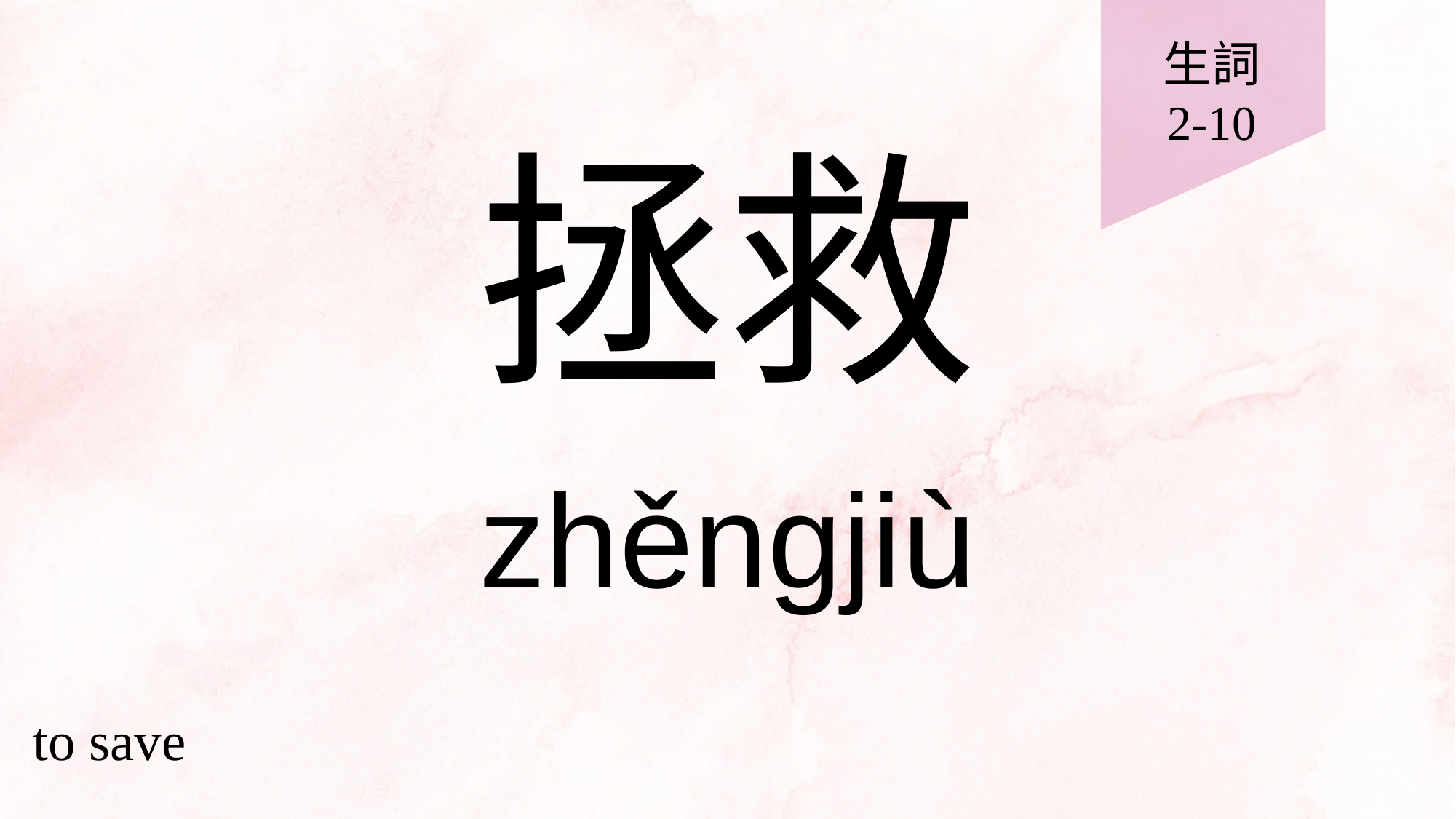

生詞
2-10
# 拯救
zhěngjiù
to save